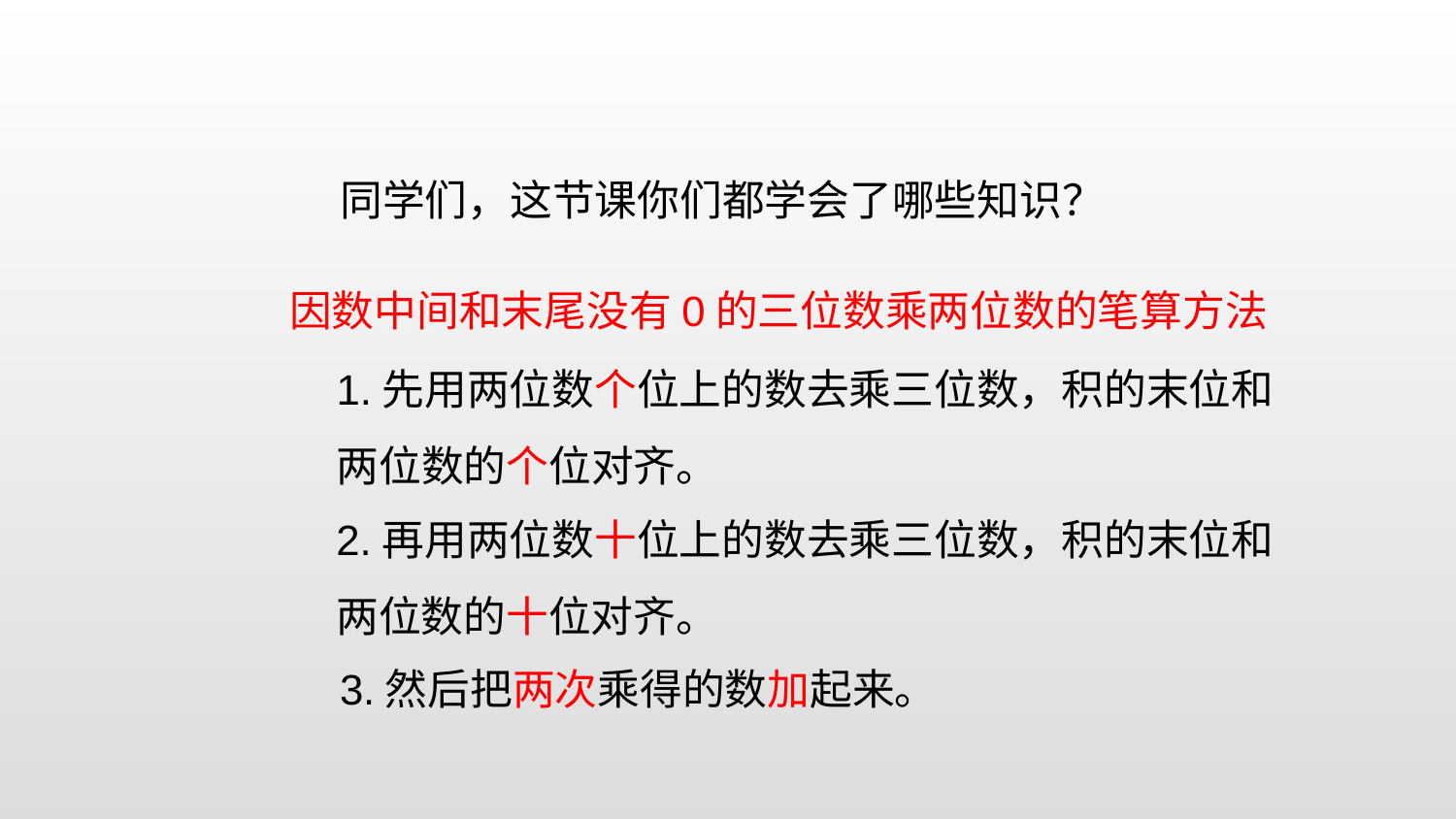

同学们，这节课你们都学会了哪些知识？
因数中间和末尾没有0的三位数乘两位数的笔算方法
1.先用两位数个位上的数去乘三位数，积的末位和两位数的个位对齐。
2.再用两位数十位上的数去乘三位数，积的末位和两位数的十位对齐。
3.然后把两次乘得的数加起来。